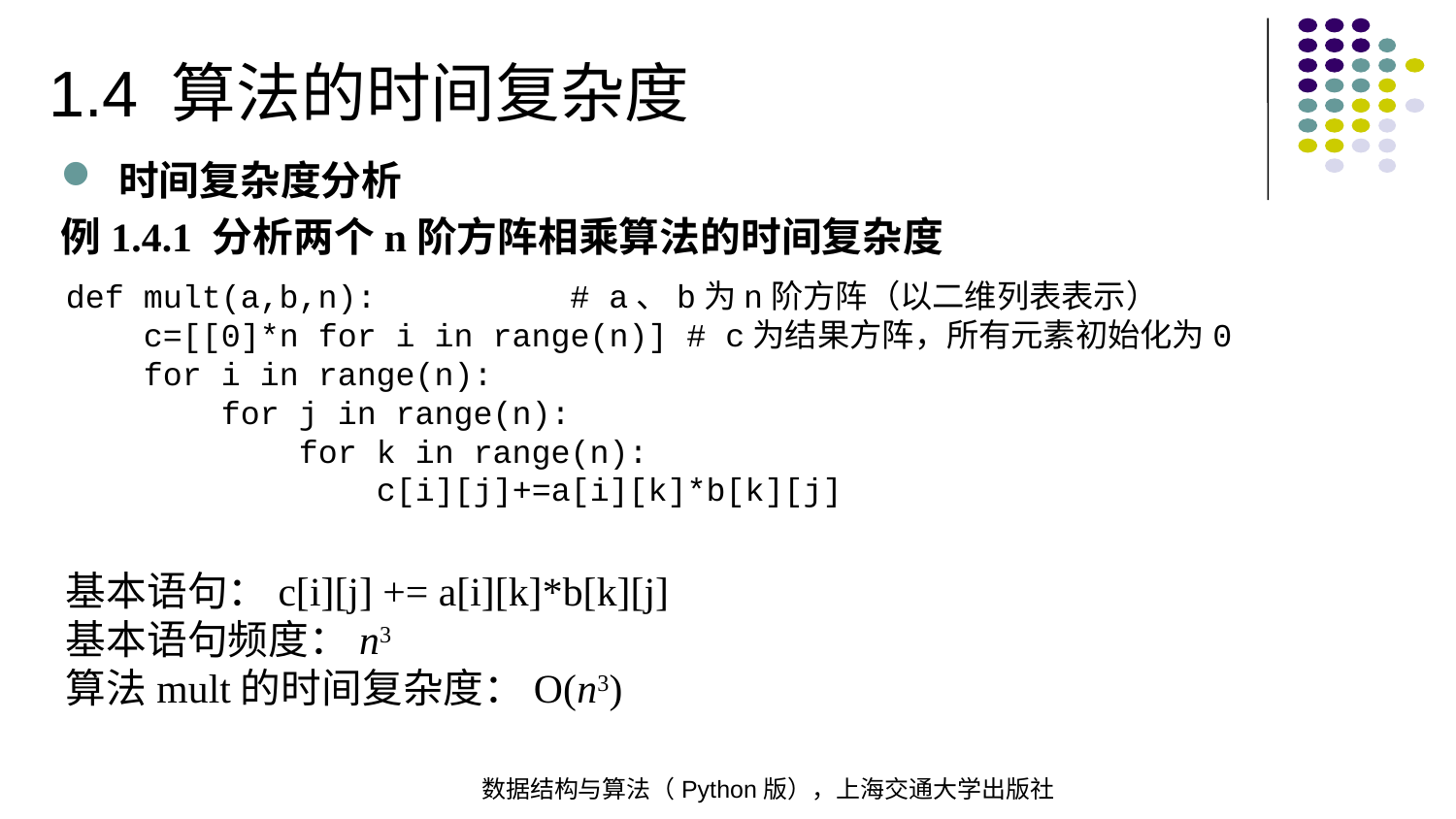

1.4 算法的时间复杂度
时间复杂度分析
例1.4.1 分析两个n阶方阵相乘算法的时间复杂度
def mult(a,b,n):          # a、b为n阶方阵（以二维列表表示）
    c=[[0]*n for i in range(n)] # c为结果方阵，所有元素初始化为0
    for i in range(n):
        for j in range(n):
            for k in range(n):
                c[i][j]+=a[i][k]*b[k][j]
基本语句：c[i][j] += a[i][k]*b[k][j]
基本语句频度：n3
算法mult的时间复杂度：O(n3)